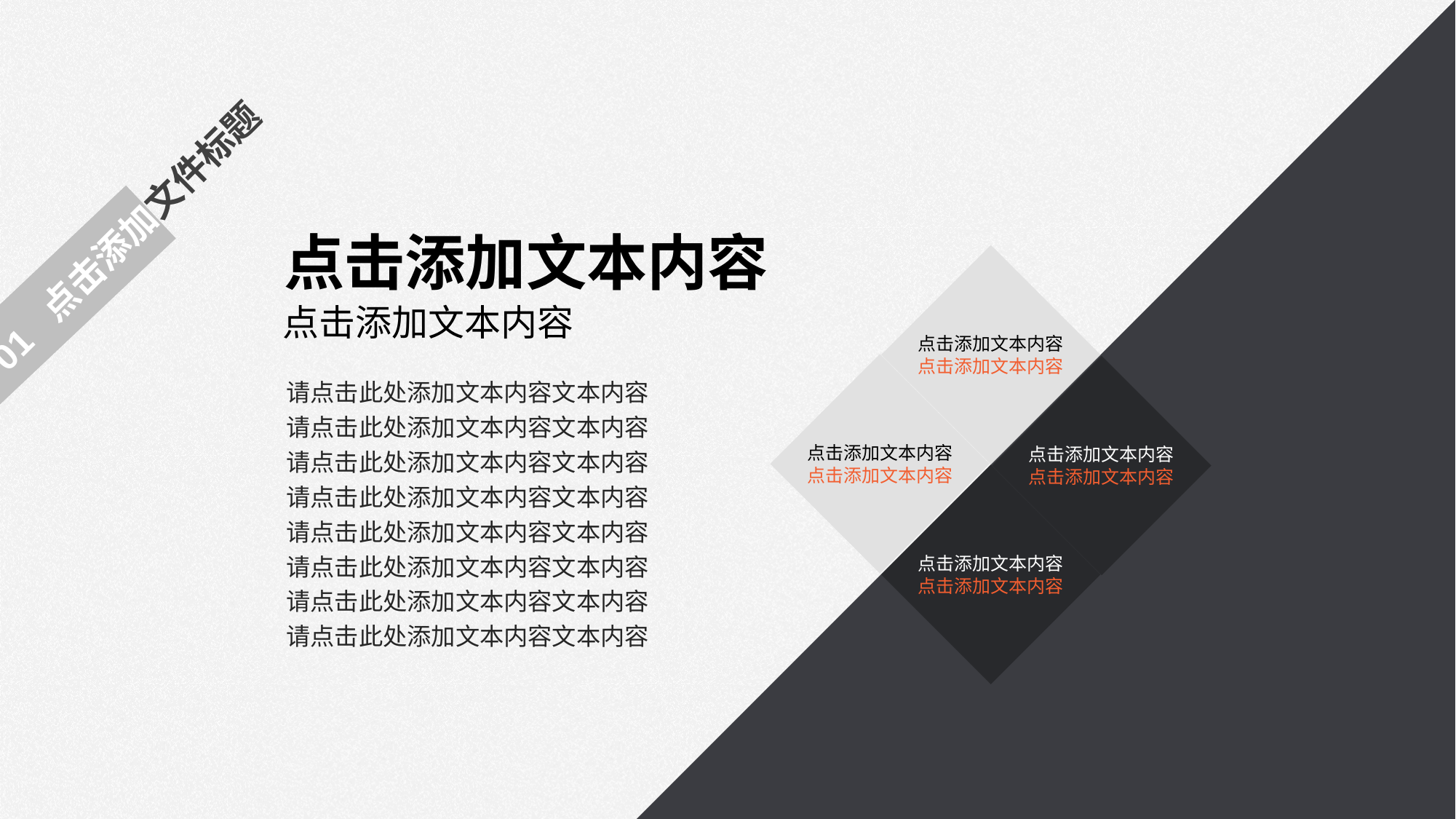

01  点击添加文件标题
点击添加文本内容

点击添加文本内容
点击添加文本内容
点击添加文本内容
请点击此处添加文本内容文本内容
请点击此处添加文本内容文本内容
请点击此处添加文本内容文本内容
请点击此处添加文本内容文本内容
请点击此处添加文本内容文本内容
请点击此处添加文本内容文本内容
请点击此处添加文本内容文本内容
请点击此处添加文本内容文本内容

点击添加文本内容
点击添加文本内容
点击添加文本内容
点击添加文本内容

点击添加文本内容
点击添加文本内容